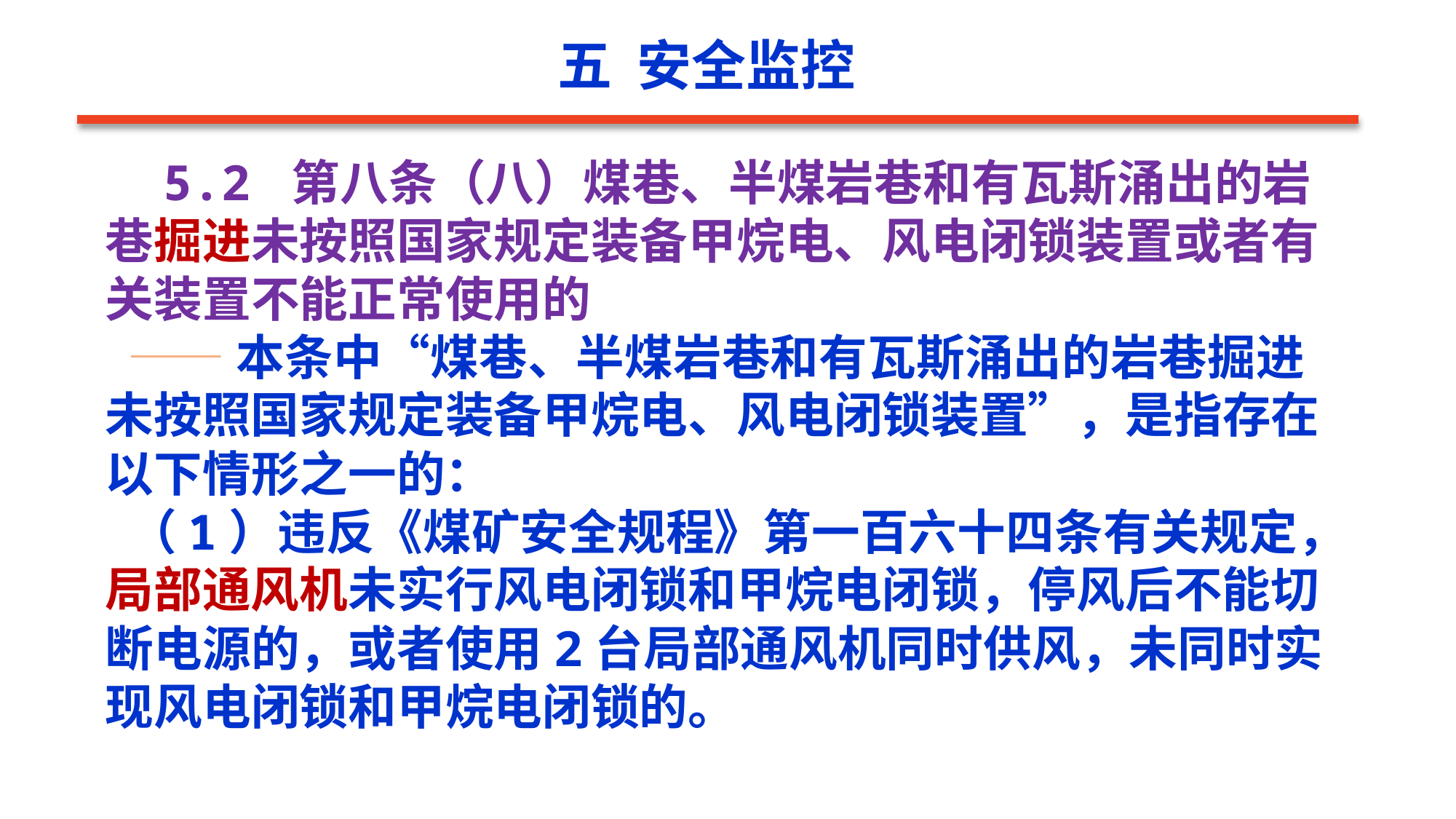

五  安全监控

  5.2 第八条（八）煤巷、半煤岩巷和有瓦斯涌出的岩巷掘进未按照国家规定装备甲烷电、风电闭锁装置或者有关装置不能正常使用的
  ——本条中“煤巷、半煤岩巷和有瓦斯涌出的岩巷掘进未按照国家规定装备甲烷电、风电闭锁装置”，是指存在以下情形之一的：
 （1）违反《煤矿安全规程》第一百六十四条有关规定，局部通风机未实行风电闭锁和甲烷电闭锁，停风后不能切断电源的，或者使用2台局部通风机同时供风，未同时实现风电闭锁和甲烷电闭锁的。